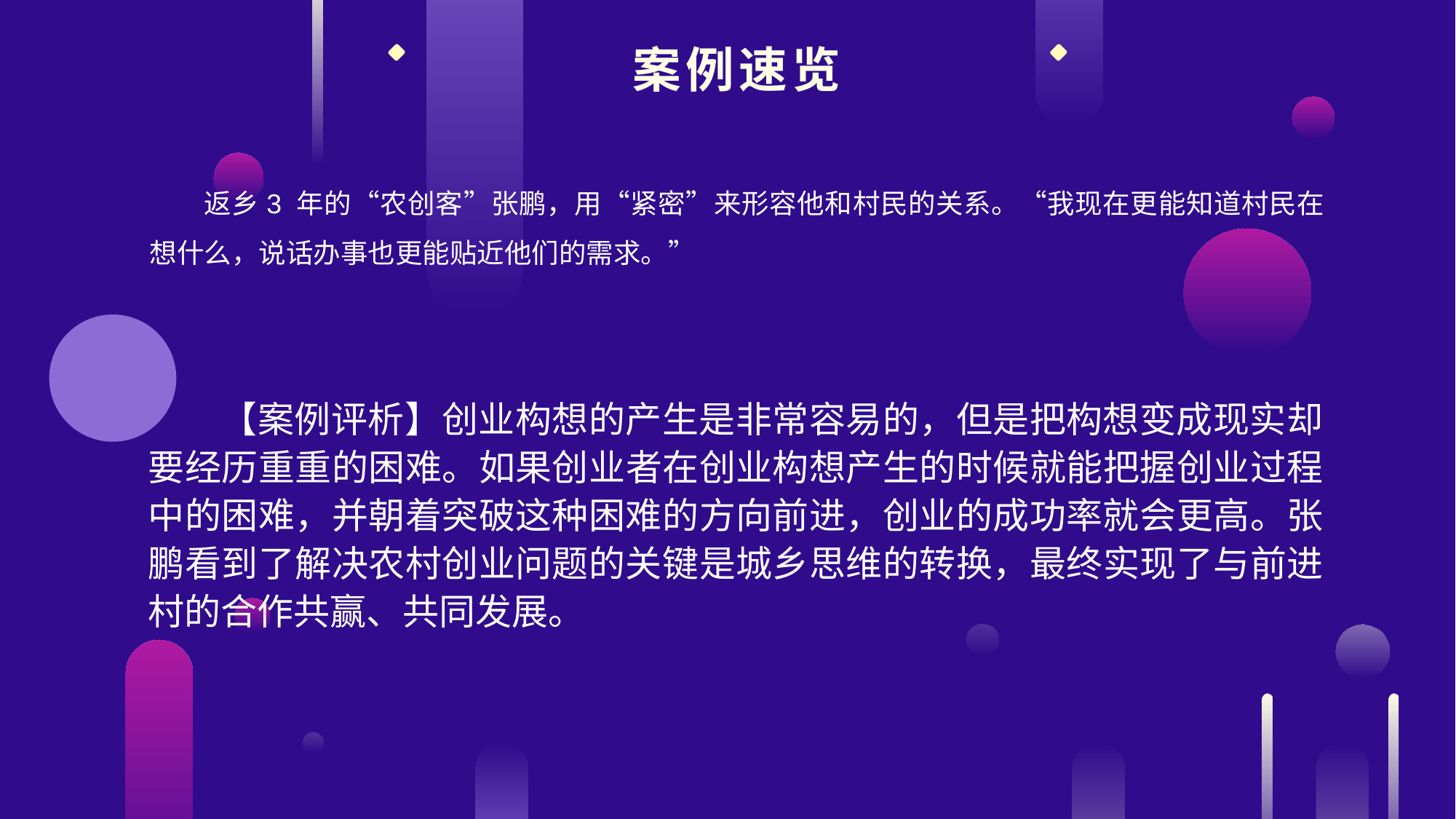

案例速览

返乡3 年的“农创客”张鹏，用“紧密”来形容他和村民的关系。“我现在更能知道村民在想什么，说话办事也更能贴近他们的需求。”

【案例评析】创业构想的产生是非常容易的，但是把构想变成现实却要经历重重的困难。如果创业者在创业构想产生的时候就能把握创业过程中的困难，并朝着突破这种困难的方向前进，创业的成功率就会更高。张鹏看到了解决农村创业问题的关键是城乡思维的转换，最终实现了与前进村的合作共赢、共同发展。